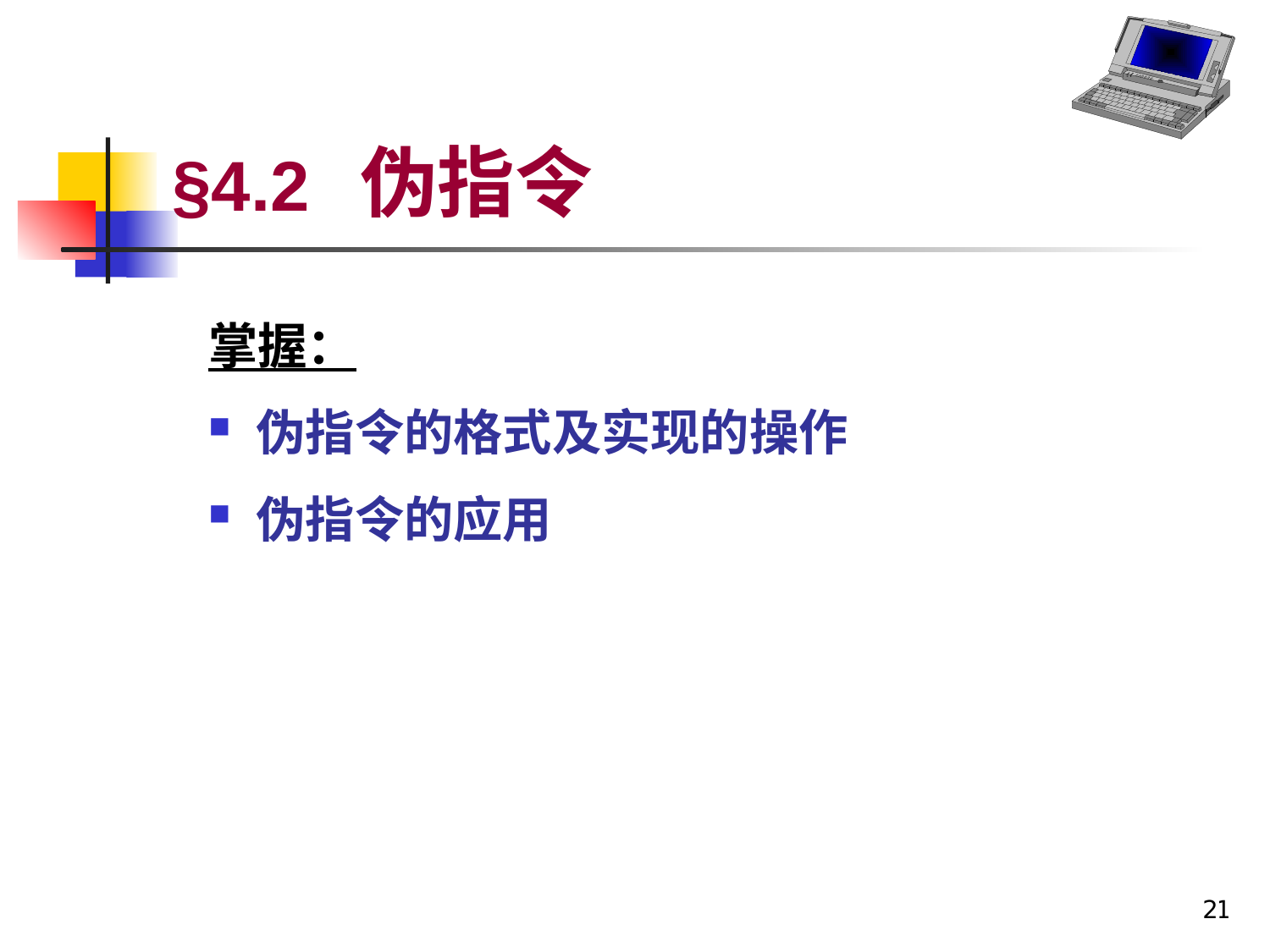

# §4.2  伪指令
掌握：
伪指令的格式及实现的操作
伪指令的应用
21